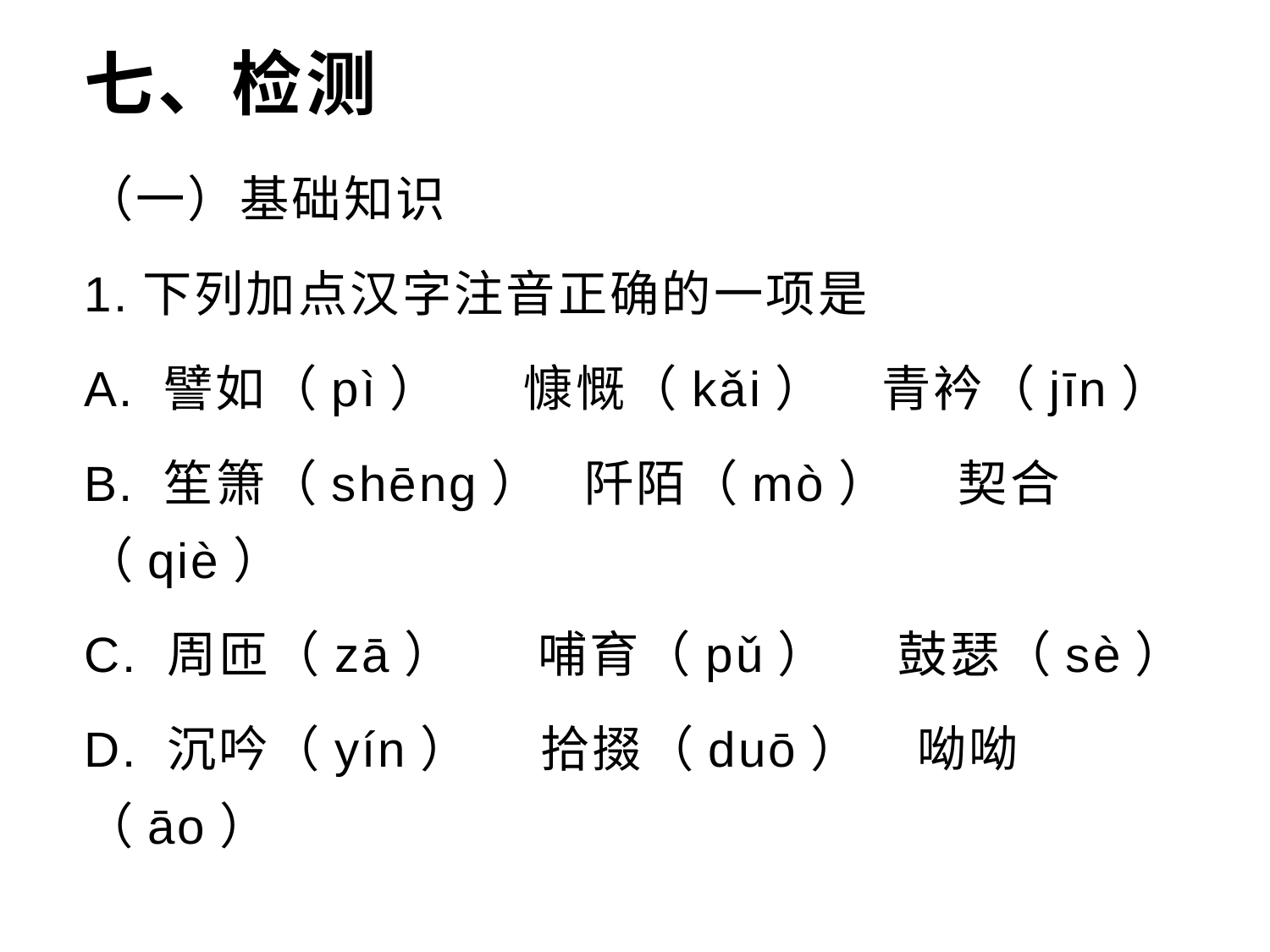

# 七、检测
（一）基础知识
1.下列加点汉字注音正确的一项是
A. 譬如（pì）      慷慨（kǎi）    青衿（jīn）
B. 笙箫（shēng）   阡陌（mò）     契合（qiè）
C. 周匝（zā）      哺育（pǔ）     鼓瑟（sè）
D. 沉吟（yín）     拾掇（duō）    呦呦（āo）